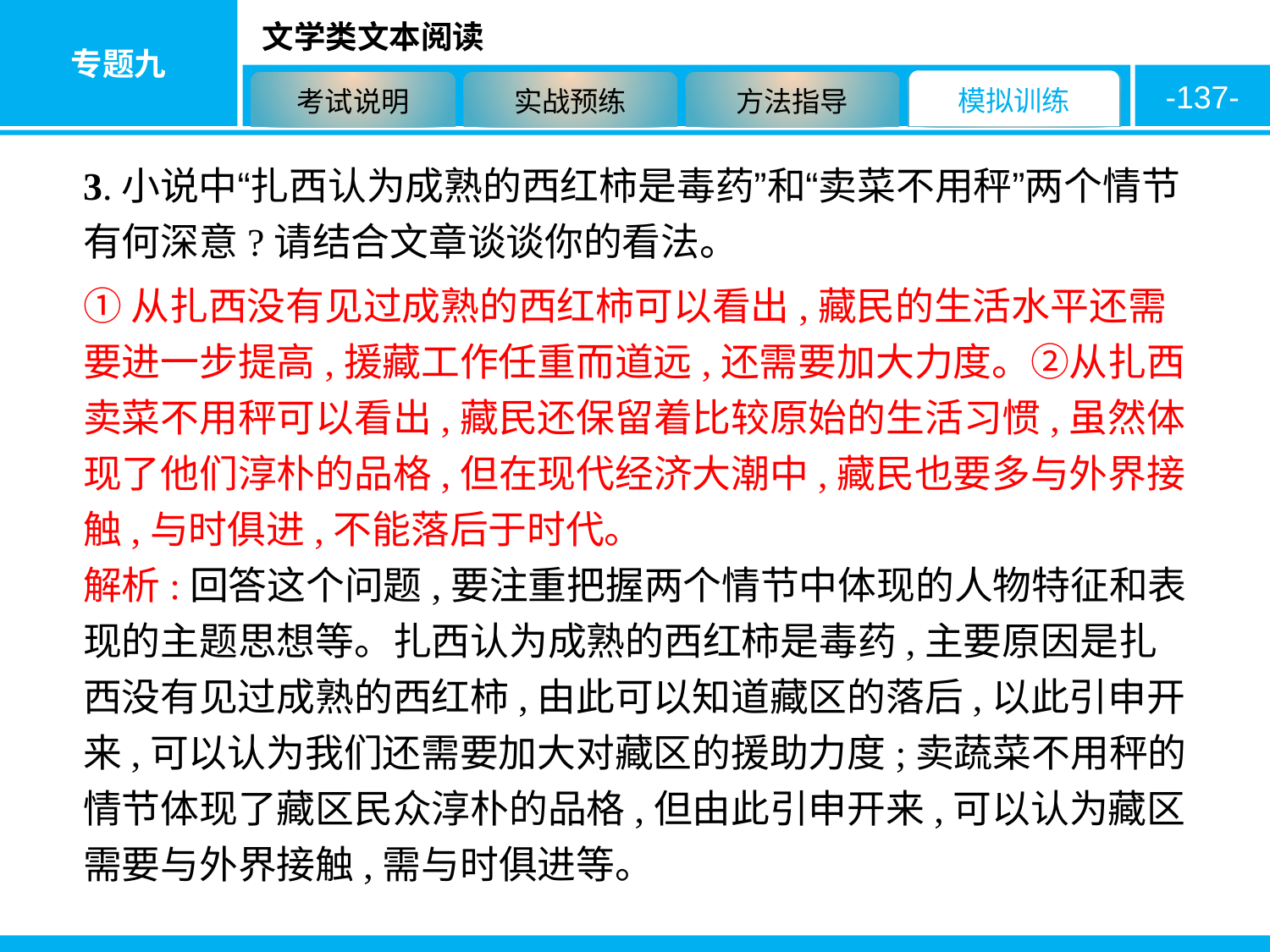

-137-
3.小说中“扎西认为成熟的西红柿是毒药”和“卖菜不用秤”两个情节有何深意?请结合文章谈谈你的看法。
①从扎西没有见过成熟的西红柿可以看出,藏民的生活水平还需要进一步提高,援藏工作任重而道远,还需要加大力度。②从扎西卖菜不用秤可以看出,藏民还保留着比较原始的生活习惯,虽然体现了他们淳朴的品格,但在现代经济大潮中,藏民也要多与外界接触,与时俱进,不能落后于时代。
解析:回答这个问题,要注重把握两个情节中体现的人物特征和表现的主题思想等。扎西认为成熟的西红柿是毒药,主要原因是扎西没有见过成熟的西红柿,由此可以知道藏区的落后,以此引申开来,可以认为我们还需要加大对藏区的援助力度;卖蔬菜不用秤的情节体现了藏区民众淳朴的品格,但由此引申开来,可以认为藏区需要与外界接触,需与时俱进等。